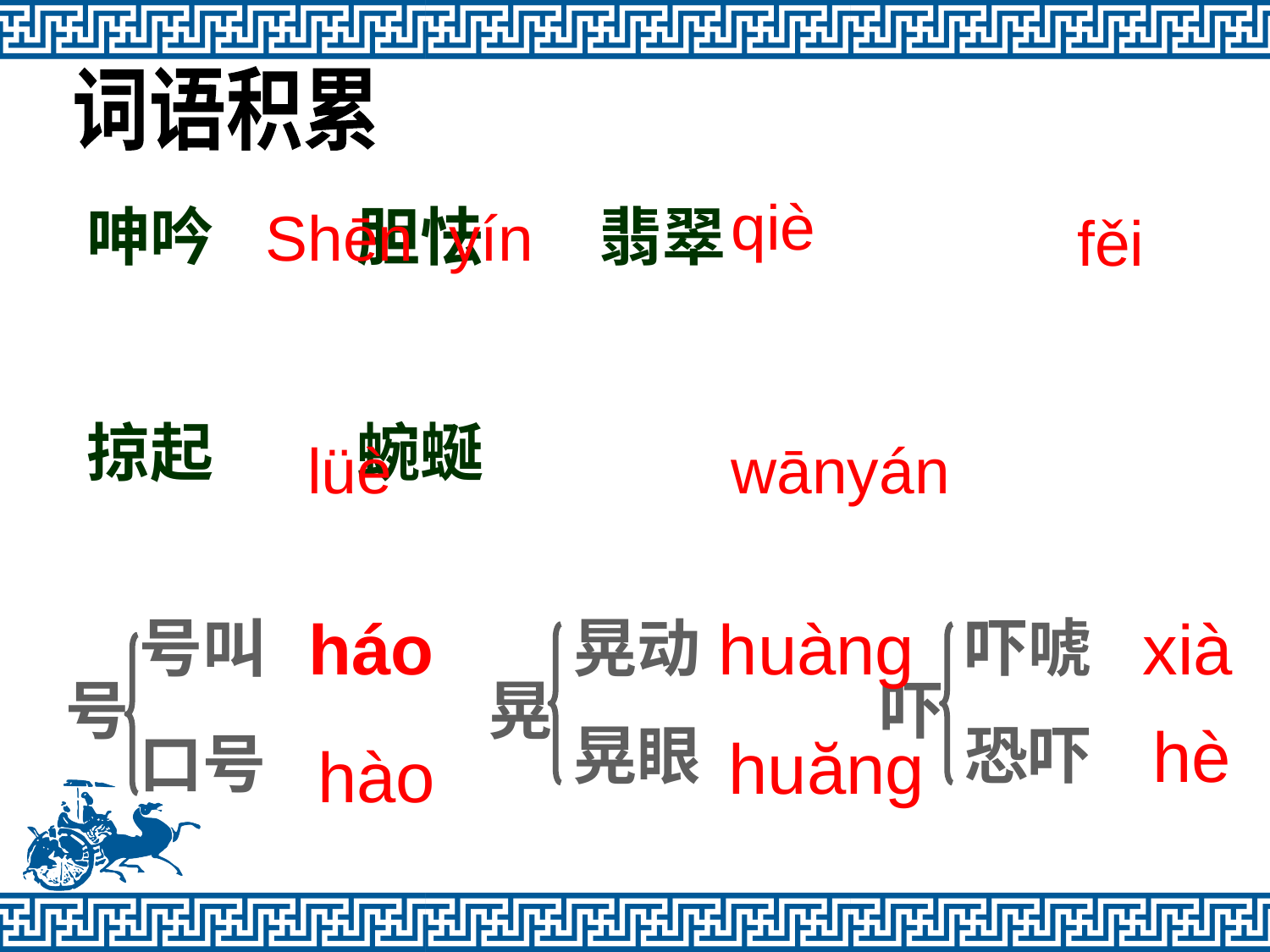

词语积累
qiè
呻吟          胆怯        翡翠

掠起          蜿蜒
号叫
晃动
晃眼
吓唬
恐吓
号
晃
吓
口号
Shēn  yín
fěi
lüè
wānyán
háo
huàng
xià

hè
huăng
hào